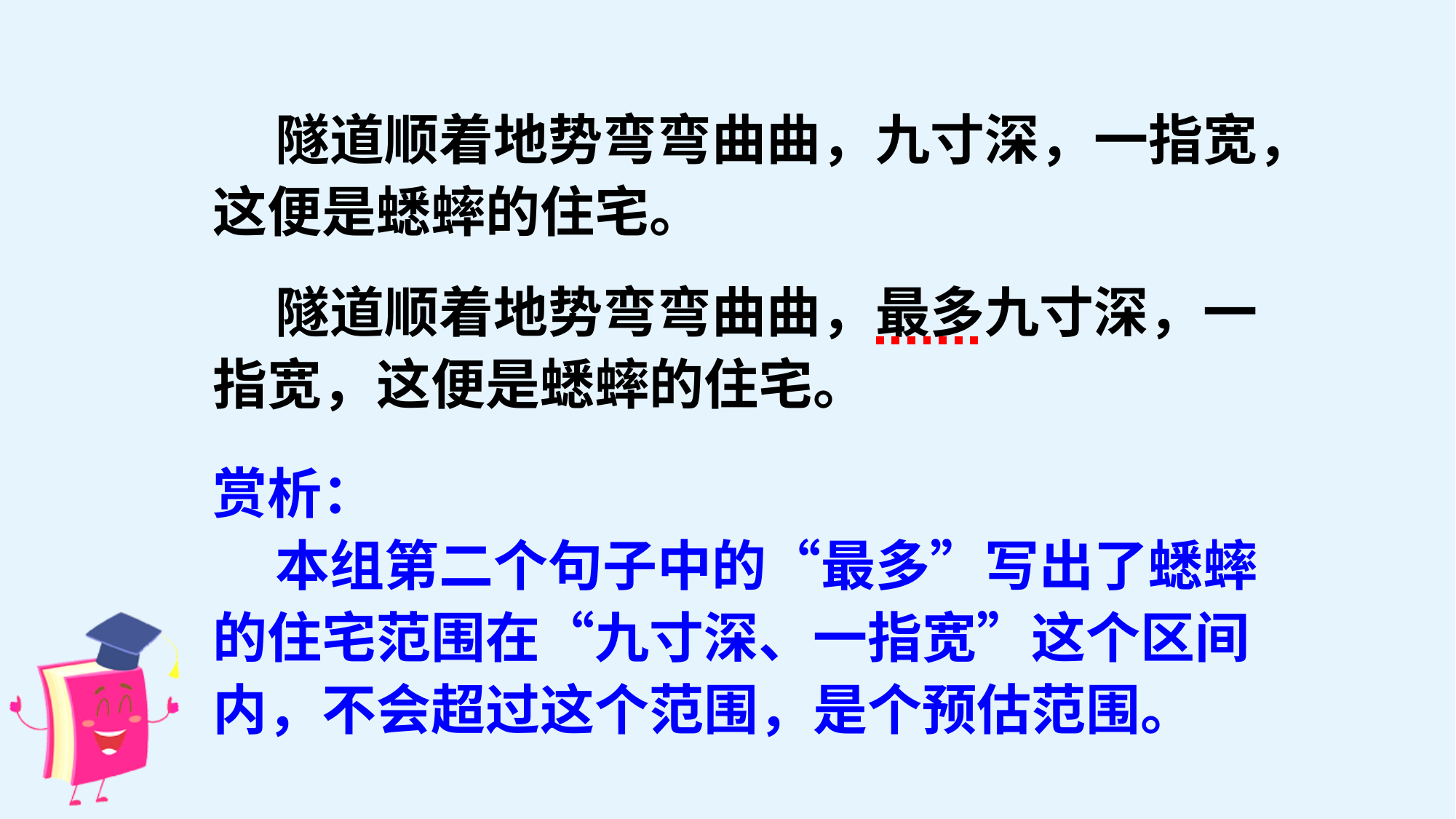

隧道顺着地势弯弯曲曲，九寸深，一指宽，这便是蟋蟀的住宅。
    隧道顺着地势弯弯曲曲，最多九寸深，一指宽，这便是蟋蟀的住宅。
赏析：
    本组第二个句子中的“最多”写出了蟋蟀的住宅范围在“九寸深、一指宽”这个区间内，不会超过这个范围，是个预估范围。